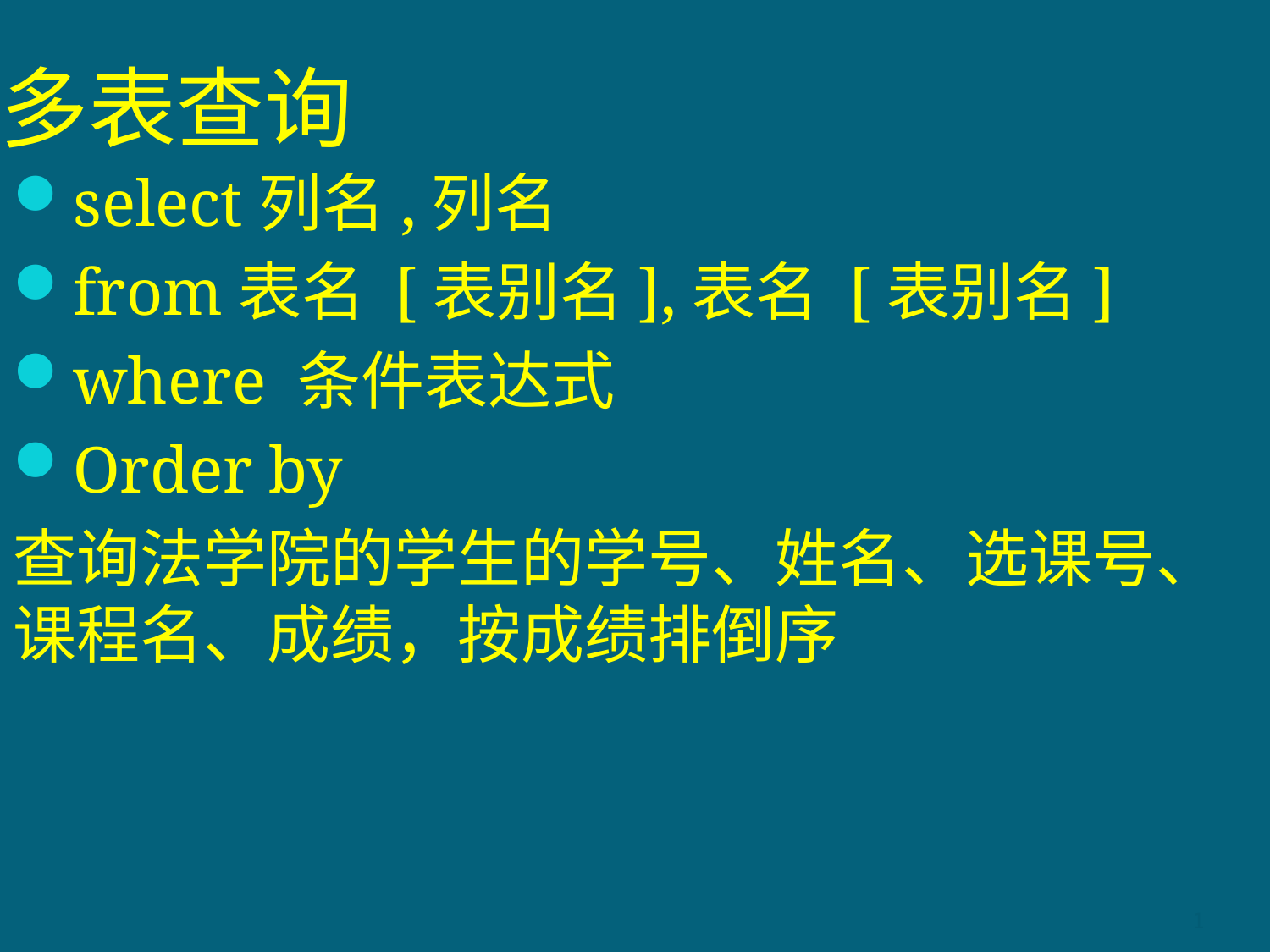

# 多表查询
select列名,列名
from表名 [表别名],表名 [表别名]
where 条件表达式
Order by
查询法学院的学生的学号、姓名、选课号、课程名、成绩，按成绩排倒序

1